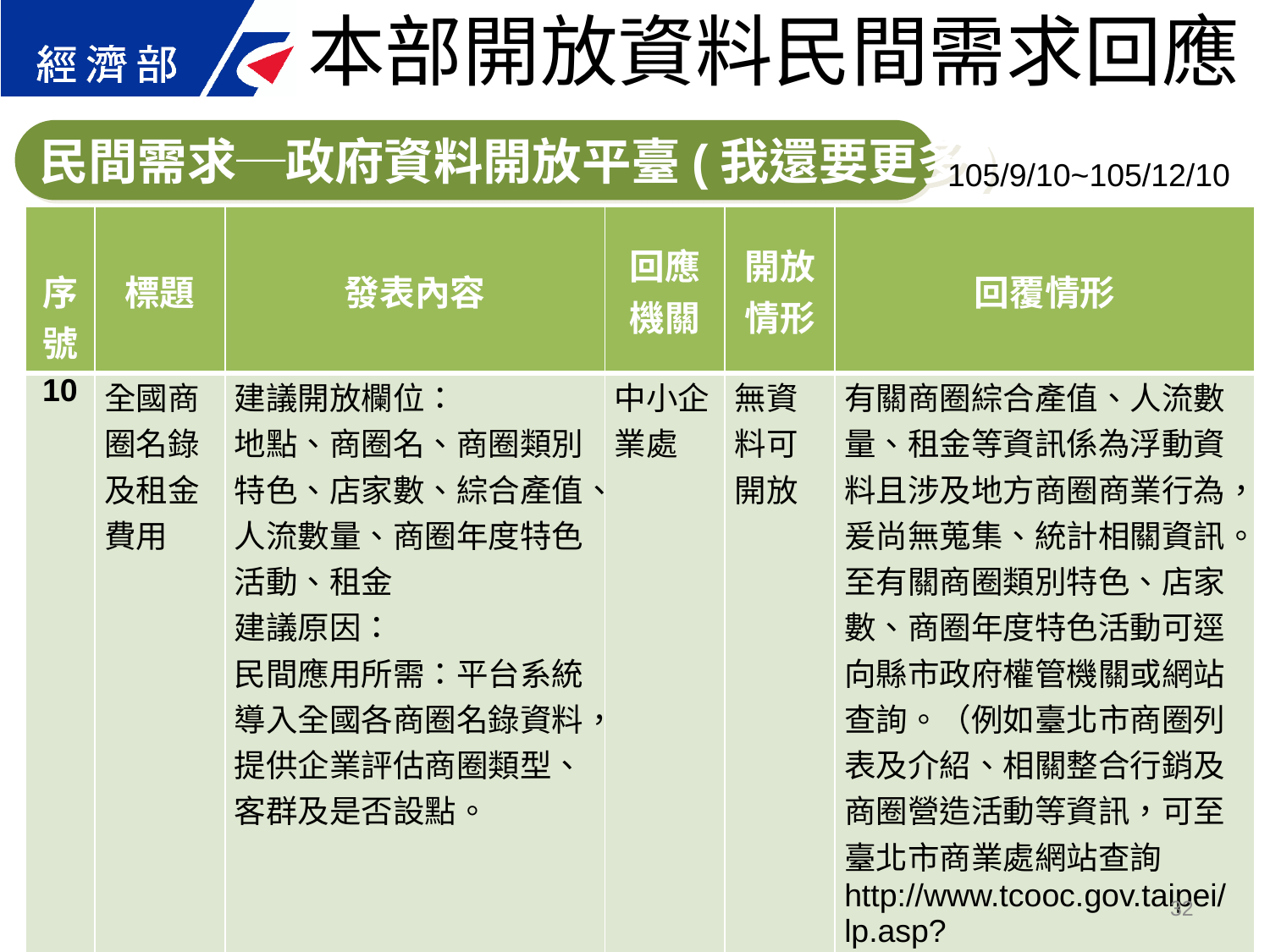

本部開放資料民間需求回應
民間需求─政府資料開放平臺(我還要更多)
105/9/10~105/12/10
| 序號 | 標題 | 發表內容 | 回應 機關 | 開放 情形 | 回覆情形 |
| --- | --- | --- | --- | --- | --- |
| 10 | 全國商圈名錄及租金費用 | 建議開放欄位： 地點、商圈名、商圈類別特色、店家數、綜合產值、人流數量、商圈年度特色活動、租金 建議原因： 民間應用所需：平台系統導入全國各商圈名錄資料，提供企業評估商圈類型、客群及是否設點。 | 中小企業處 | 無資料可開放 | 有關商圈綜合產值、人流數量、租金等資訊係為浮動資料且涉及地方商圈商業行為，爰尚無蒐集、統計相關資訊。至有關商圈類別特色、店家數、商圈年度特色活動可逕向縣市政府權管機關或網站查詢。（例如臺北市商圈列表及介紹、相關整合行銷及商圈營造活動等資訊，可至臺北市商業處網站查詢http://www.tcooc.gov.taipei/lp.asp?ctNode=31554&CtUnit=17917&BaseDSD=7&mp=105011）。 |
32
32